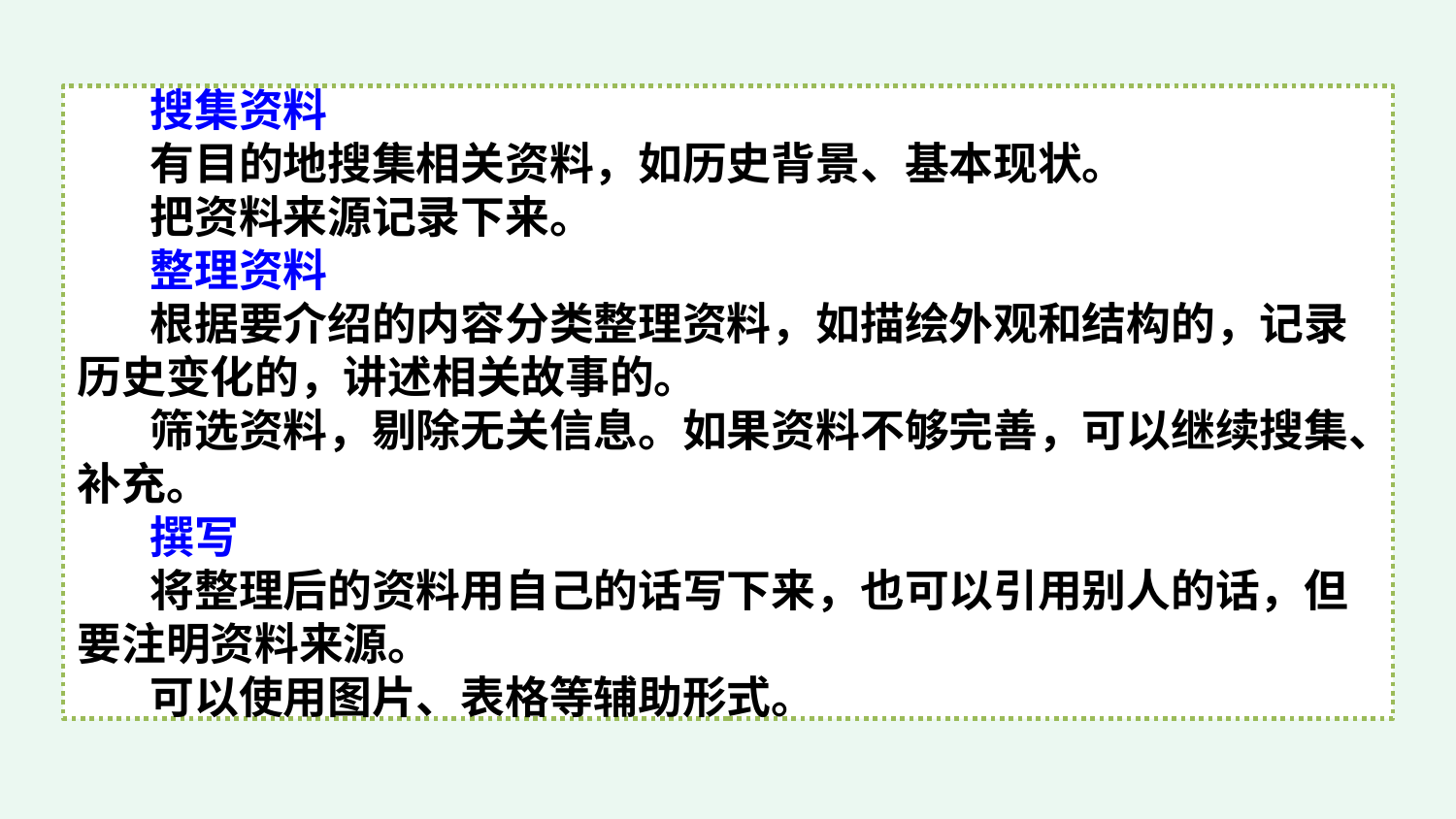

搜集资料
有目的地搜集相关资料，如历史背景、基本现状。
把资料来源记录下来。
整理资料
根据要介绍的内容分类整理资料，如描绘外观和结构的，记录历史变化的，讲述相关故事的。
筛选资料，剔除无关信息。如果资料不够完善，可以继续搜集、补充。
撰写
将整理后的资料用自己的话写下来，也可以引用别人的话，但要注明资料来源。
可以使用图片、表格等辅助形式。